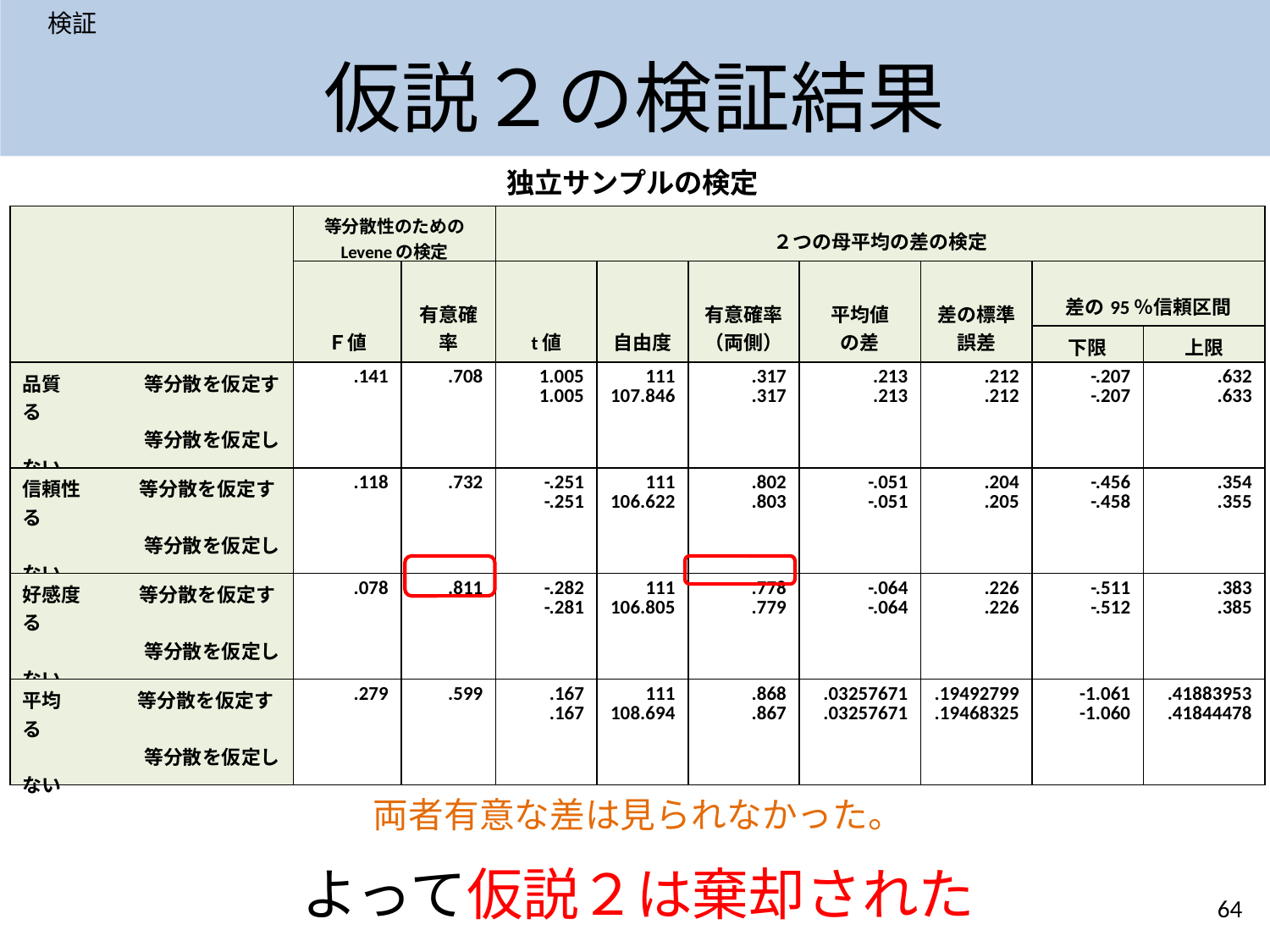

検証
# 仮説２の検証結果
独立サンプルの検定
|  | 等分散性のための Leveneの検定 |  | ２つの母平均の差の検定 |  |  |  |  |  |  |
| --- | --- | --- | --- | --- | --- | --- | --- | --- | --- |
|  | Ｆ値 | 有意確率 | t値 | 自由度 | 有意確率 （両側） | 平均値 の差 | 差の標準誤差 | 差の95％信頼区間 |  |
|  |  |  |  |  |  |  |  | 下限 | 上限 |
| 品質　 　　　等分散を仮定する 　　　　 　　等分散を仮定しない | .141 | .708 | 1.005 1.005 | 111 107.846 | .317 .317 | .213 .213 | .212 .212 | -.207 -.207 | .632 .633 |
| 信頼性　　　等分散を仮定する 　　　　 　　等分散を仮定しない | .118 | .732 | -.251 -.251 | 111 106.622 | .802 .803 | -.051 -.051 | .204 .205 | -.456 -.458 | .354 .355 |
| 好感度　　　等分散を仮定する 　　　　 　　等分散を仮定しない | .078 | .811 | -.282 -.281 | 111 106.805 | .778 .779 | -.064 -.064 | .226 .226 | -.511 -.512 | .383 .385 |
| 平均　 　　 等分散を仮定する 　　　　　　 等分散を仮定しない | .279 | .599 | .167 .167 | 111 108.694 | .868 .867 | .03257671 .03257671 | .19492799 .19468325 | -1.061 -1.060 | .41883953 .41844478 |

高価格ダブルチョップと並んでいる『お～いお茶』と
高価格ダブルチョップと並んでいない『お～いお茶』の評価を
『品質・信頼性・好感度』の３点において比較した結果、

両者有意な差は見られなかった。

よって仮説２は棄却された
64